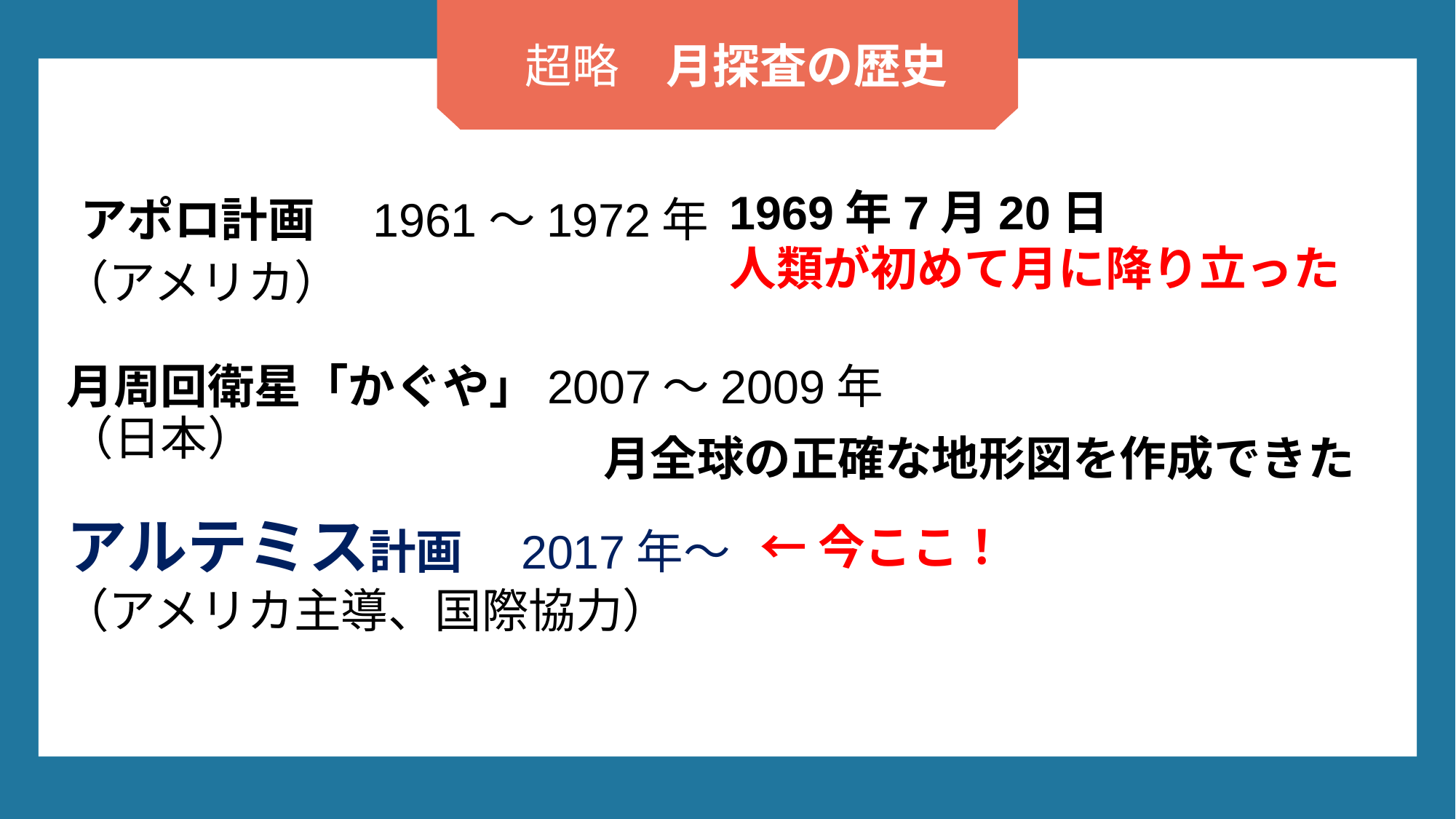

超略　月探査の歴史
1969年7月20日
人類が初めて月に降り立った
アポロ計画　1961～1972年
（アメリカ）
月周回衛星「かぐや」2007～2009年
（日本）
月全球の正確な地形図を作成できた
アルテミス計画　2017年～
←今ここ！
（アメリカ主導、国際協力）